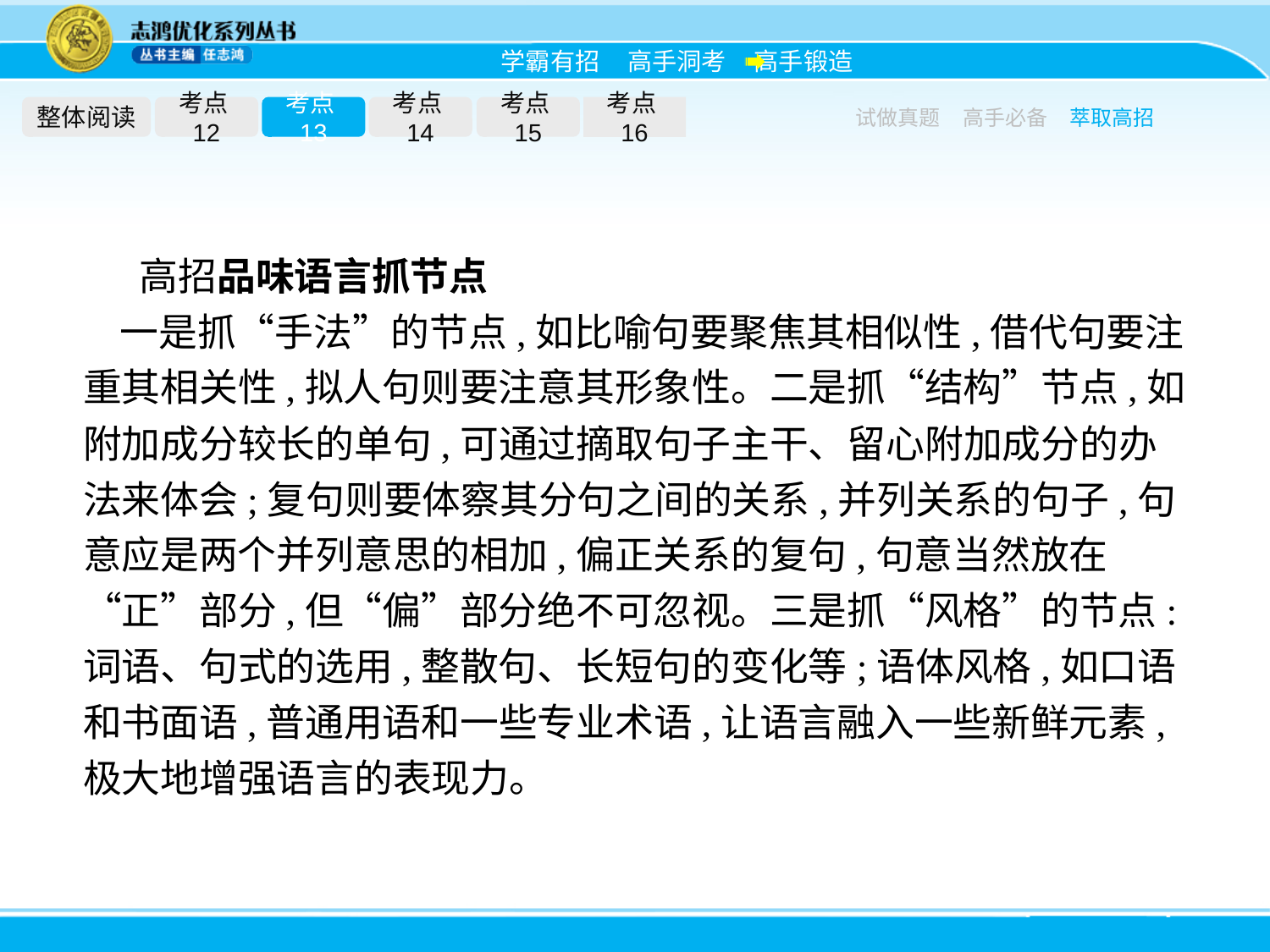

整体阅读
考点12
考点13
考点14
考点15
考点16
试做真题
高手必备
萃取高招
高招品味语言抓节点
一是抓“手法”的节点,如比喻句要聚焦其相似性,借代句要注重其相关性,拟人句则要注意其形象性。二是抓“结构”节点,如附加成分较长的单句,可通过摘取句子主干、留心附加成分的办法来体会;复句则要体察其分句之间的关系,并列关系的句子,句意应是两个并列意思的相加,偏正关系的复句,句意当然放在“正”部分,但“偏”部分绝不可忽视。三是抓“风格”的节点:词语、句式的选用,整散句、长短句的变化等;语体风格,如口语和书面语,普通用语和一些专业术语,让语言融入一些新鲜元素,极大地增强语言的表现力。